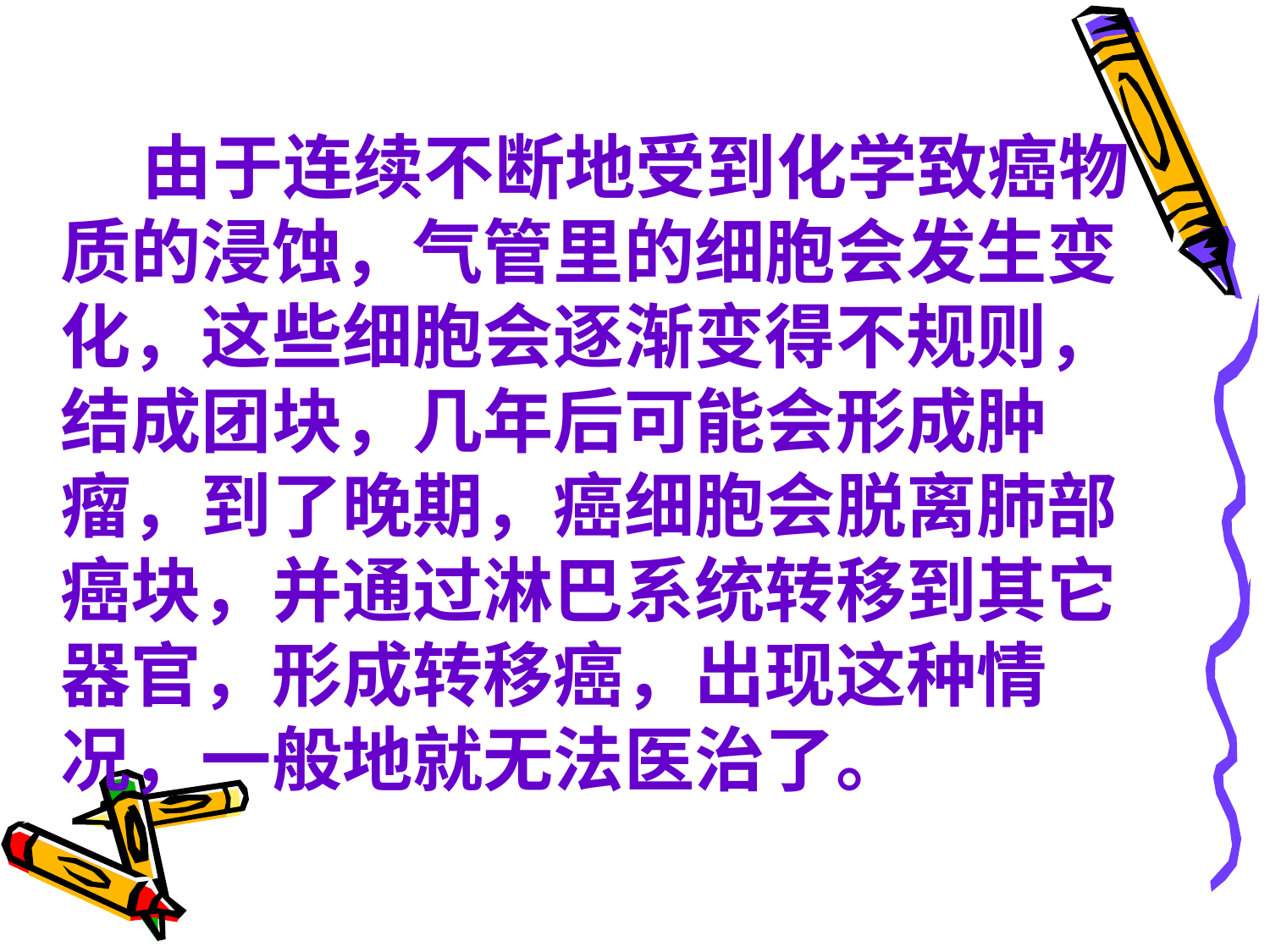

由于连续不断地受到化学致癌物质的浸蚀，气管里的细胞会发生变化，这些细胞会逐渐变得不规则，结成团块，几年后可能会形成肿瘤，到了晚期，癌细胞会脱离肺部癌块，并通过淋巴系统转移到其它器官，形成转移癌，出现这种情况，一般地就无法医治了。